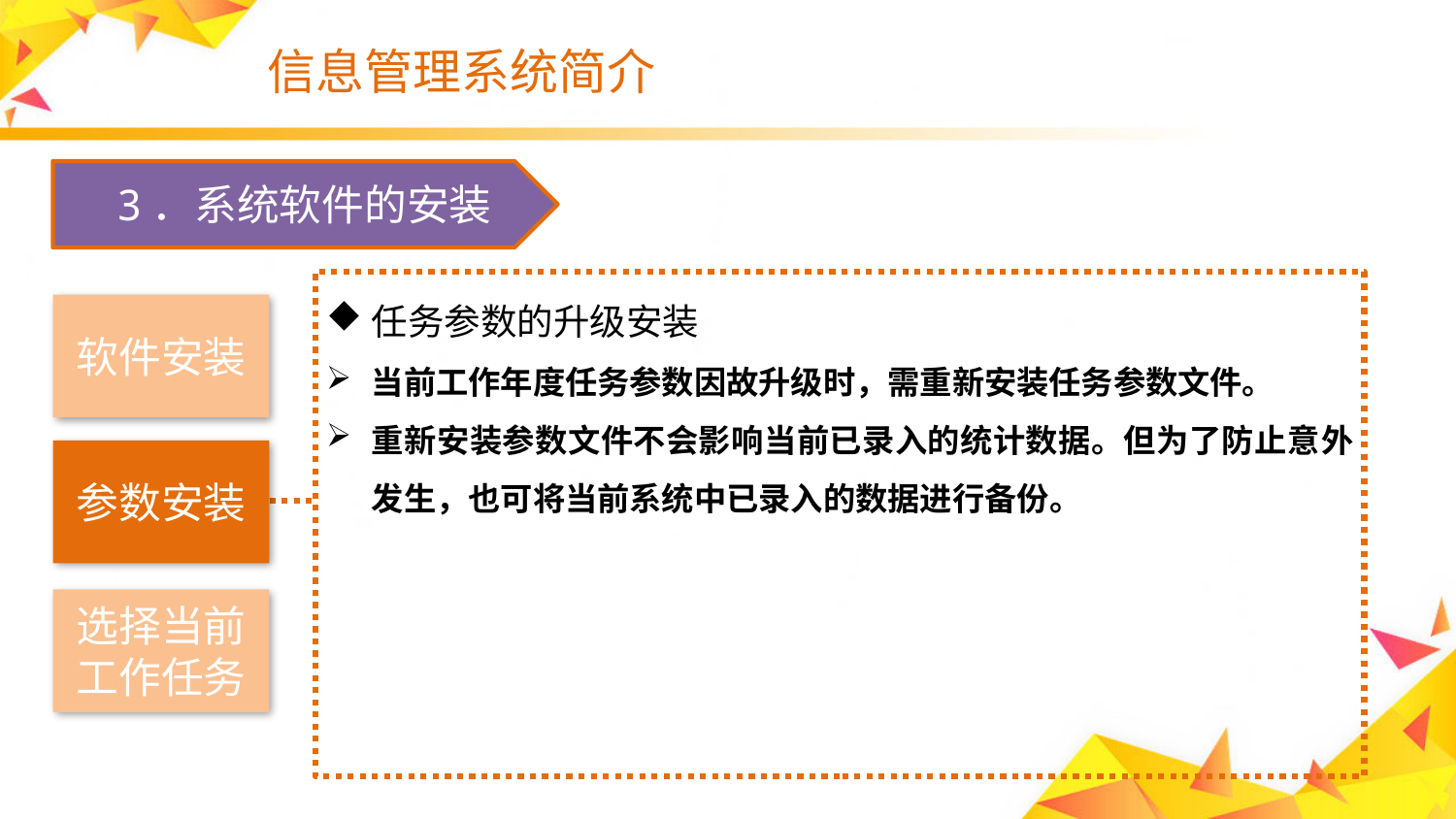

# 信息管理系统简介
　3．系统软件的安装
任务参数的升级安装
当前工作年度任务参数因故升级时，需重新安装任务参数文件。
重新安装参数文件不会影响当前已录入的统计数据。但为了防止意外 发生，也可将当前系统中已录入的数据进行备份。

软件安装
参数安装
选择当前工作任务